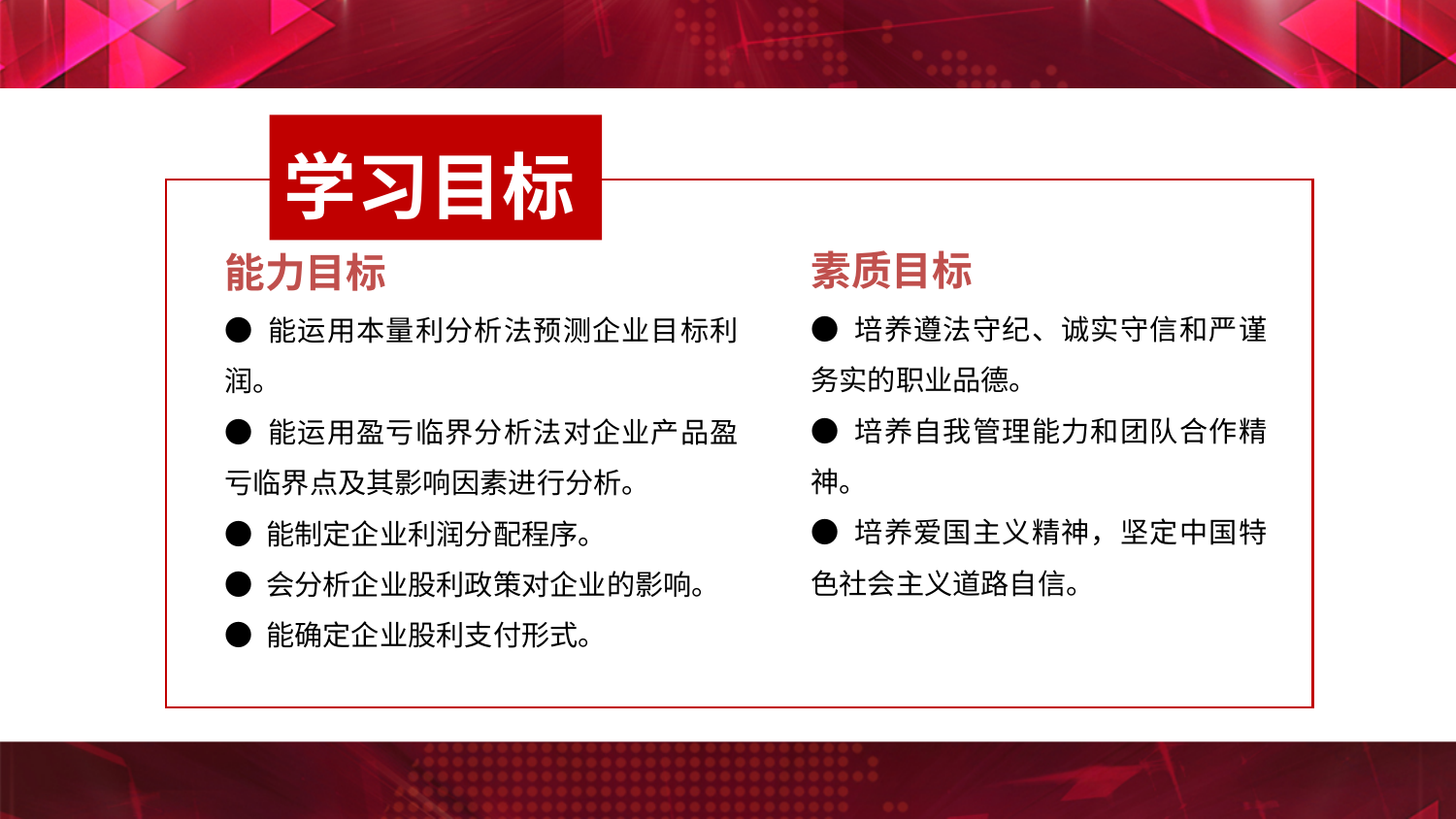

学习目标

素质目标
● 培养遵法守纪、诚实守信和严谨务实的职业品德。
● 培养自我管理能力和团队合作精神。
● 培养爱国主义精神，坚定中国特色社会主义道路自信。
能力目标
● 能运用本量利分析法预测企业目标利润。
● 能运用盈亏临界分析法对企业产品盈亏临界点及其影响因素进行分析。
● 能制定企业利润分配程序。
● 会分析企业股利政策对企业的影响。
● 能确定企业股利支付形式。